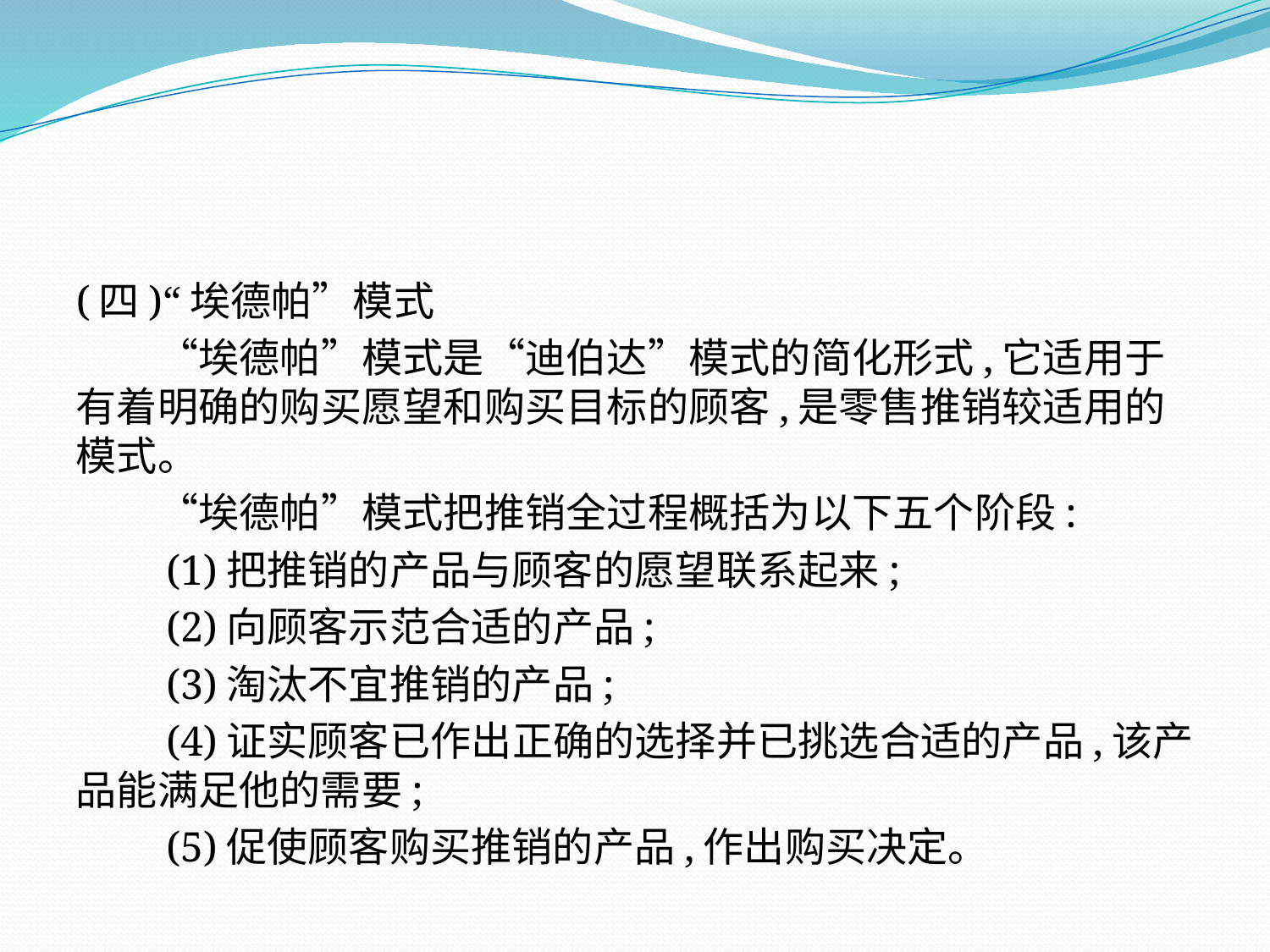

#
(四)“埃德帕”模式
　　“埃德帕”模式是“迪伯达”模式的简化形式,它适用于有着明确的购买愿望和购买目标的顾客,是零售推销较适用的模式。
　　“埃德帕”模式把推销全过程概括为以下五个阶段:
　　(1)把推销的产品与顾客的愿望联系起来;
　　(2)向顾客示范合适的产品;
　　(3)淘汰不宜推销的产品;
　　(4)证实顾客已作出正确的选择并已挑选合适的产品,该产品能满足他的需要;
　　(5)促使顾客购买推销的产品,作出购买决定。